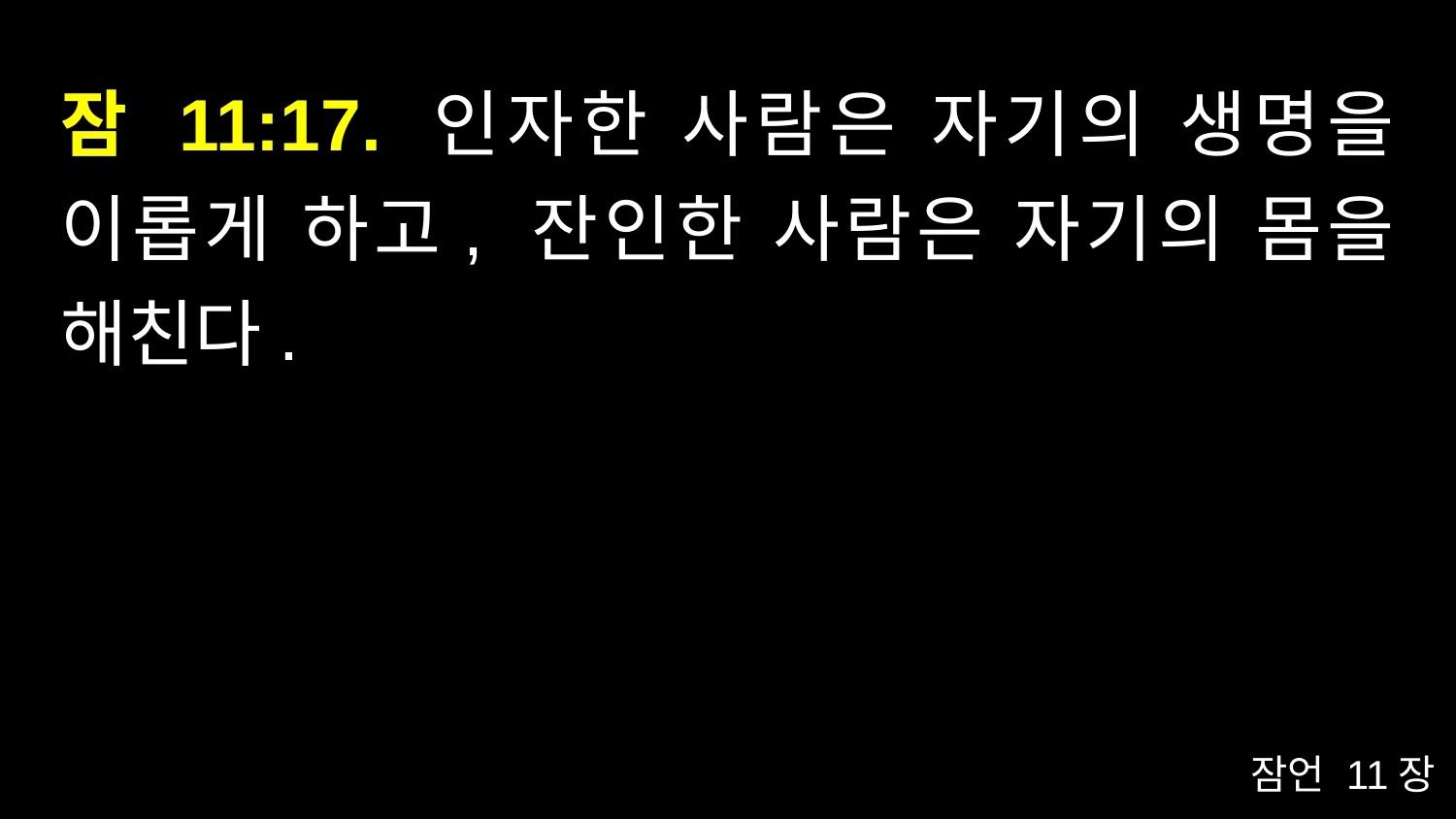

# 잠 11:17. 인자한 사람은 자기의 생명을 이롭게 하고, 잔인한 사람은 자기의 몸을 해친다.
잠언 11장